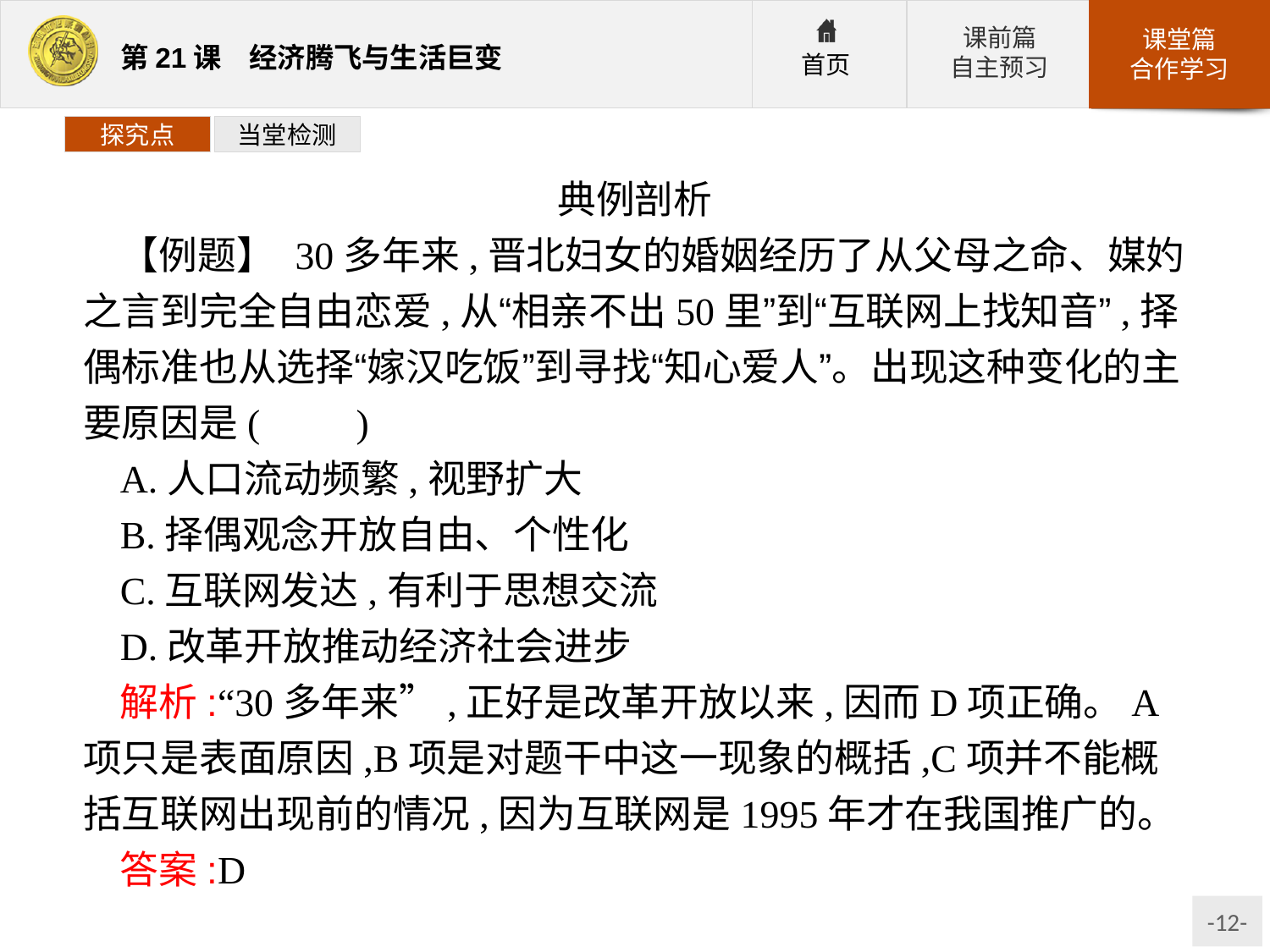

探究点
当堂检测
典例剖析
【例题】 30多年来,晋北妇女的婚姻经历了从父母之命、媒妁之言到完全自由恋爱,从“相亲不出50里”到“互联网上找知音”,择偶标准也从选择“嫁汉吃饭”到寻找“知心爱人”。出现这种变化的主要原因是(　　)
A.人口流动频繁,视野扩大
B.择偶观念开放自由、个性化
C.互联网发达,有利于思想交流
D.改革开放推动经济社会进步
解析:“30多年来”,正好是改革开放以来,因而D项正确。A项只是表面原因,B项是对题干中这一现象的概括,C项并不能概括互联网出现前的情况,因为互联网是1995年才在我国推广的。
答案:D